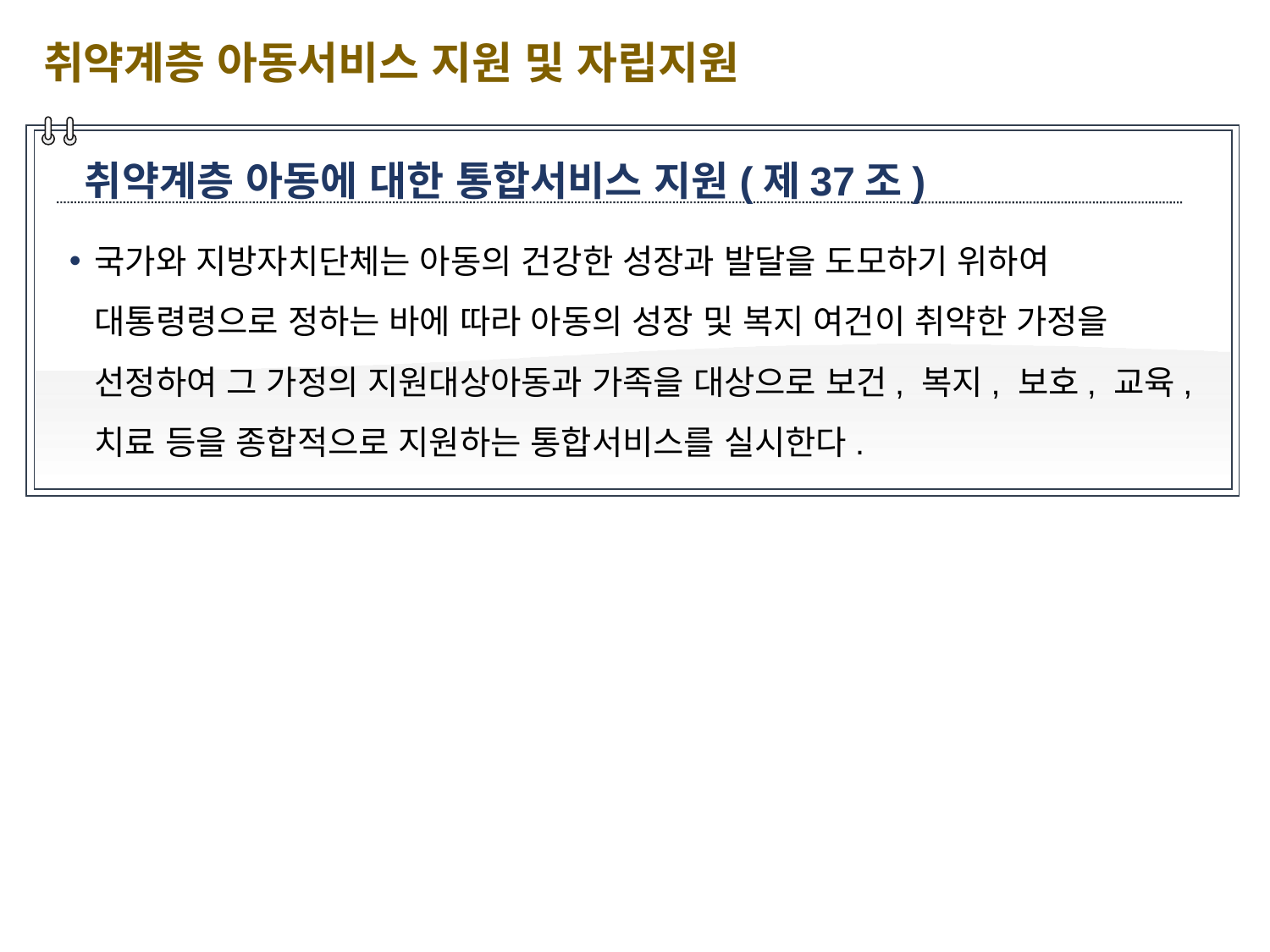

취약계층 아동서비스 지원 및 자립지원

취약계층 아동에 대한 통합서비스 지원(제37조)

국가와 지방자치단체는 아동의 건강한 성장과 발달을 도모하기 위하여 대통령령으로 정하는 바에 따라 아동의 성장 및 복지 여건이 취약한 가정을 선정하여 그 가정의 지원대상아동과 가족을 대상으로 보건, 복지, 보호, 교육, 치료 등을 종합적으로 지원하는 통합서비스를 실시한다.